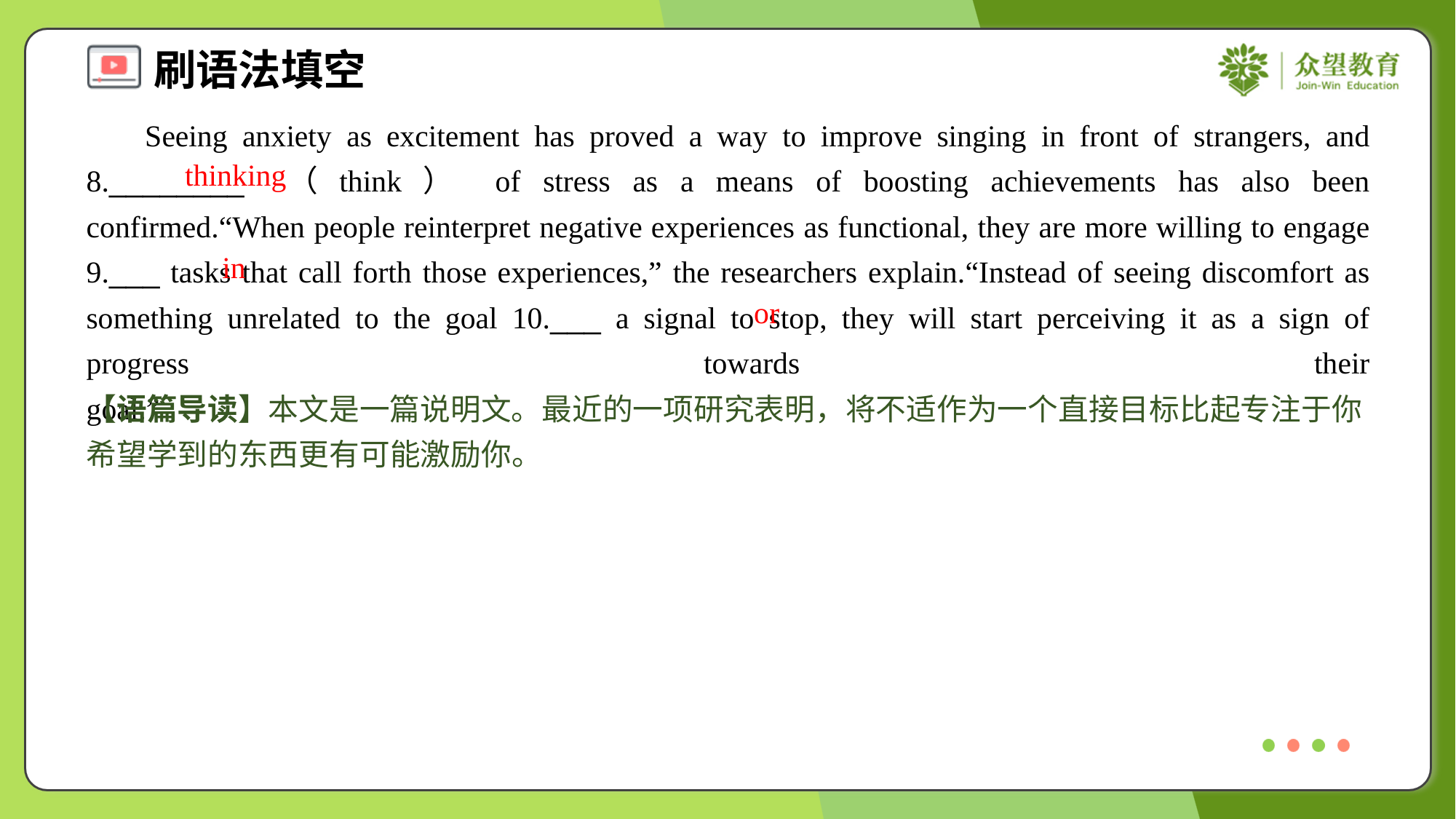

Seeing anxiety as excitement has proved a way to improve singing in front of strangers, and 8.________ （think） of stress as a means of boosting achievements has also been confirmed.“When people reinterpret negative experiences as functional, they are more willing to engage 9.___ tasks that call forth those experiences,” the researchers explain.“Instead of seeing discomfort as something unrelated to the goal 10.___ a signal to stop, they will start perceiving it as a sign of progress towards their goal.”#1.2
thinking
in
or
【语篇导读】本文是一篇说明文。最近的一项研究表明，将不适作为一个直接目标比起专注于你希望学到的东西更有可能激励你。